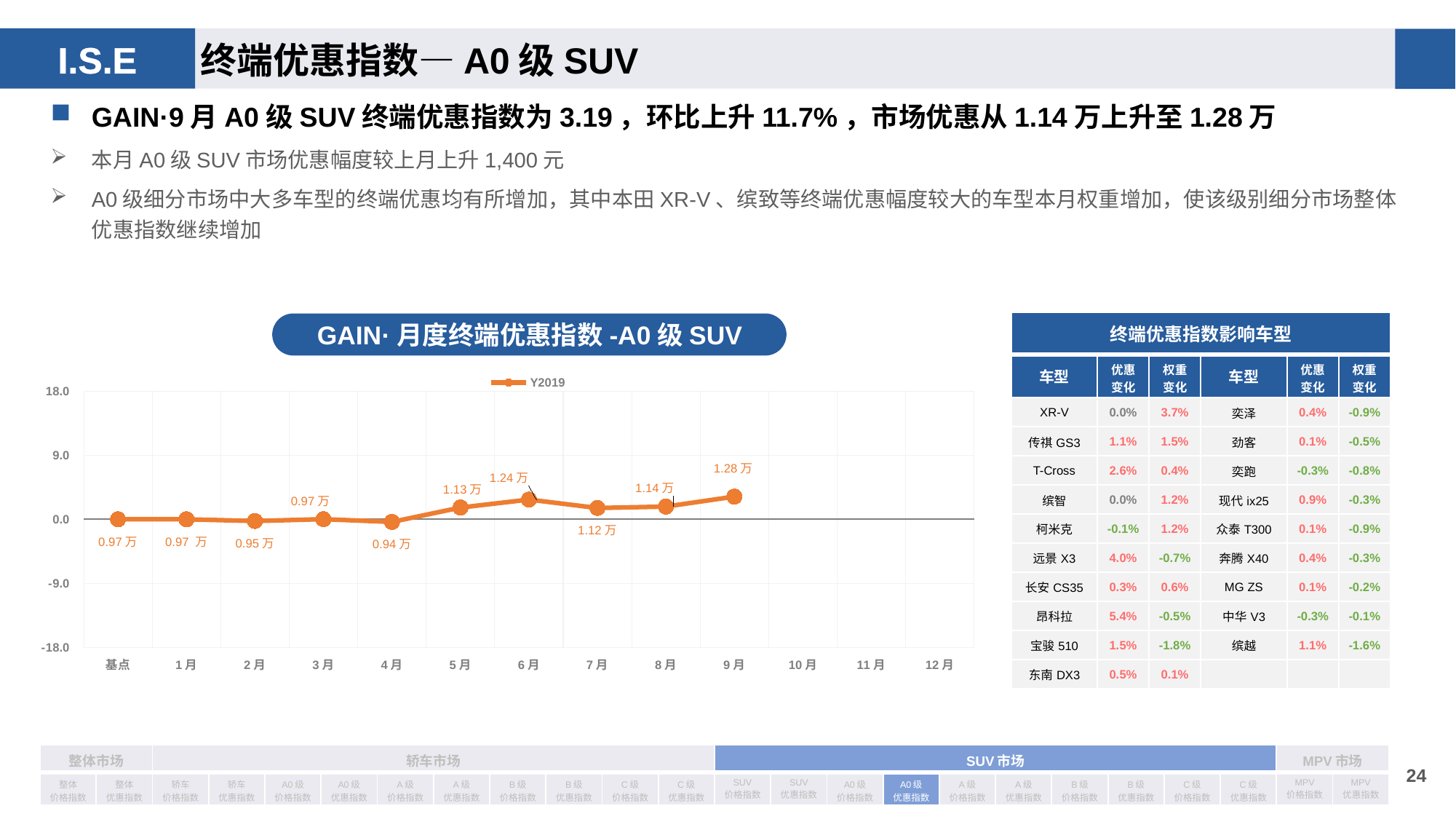

终端优惠指数—A0级SUV
GAIN·9月A0级SUV终端优惠指数为3.19，环比上升11.7%，市场优惠从1.14万上升至1.28万
本月A0级SUV市场优惠幅度较上月上升1,400元
A0级细分市场中大多车型的终端优惠均有所增加，其中本田XR-V、缤致等终端优惠幅度较大的车型本月权重增加，使该级别细分市场整体优惠指数继续增加
| 终端优惠指数影响车型 |  |  |  |  |  |
| --- | --- | --- | --- | --- | --- |
| 车型 | 优惠 变化 | 权重 变化 | 车型 | 优惠 变化 | 权重变化 |
| XR-V | 0.0% | 3.7% | 奕泽 | 0.4% | -0.9% |
| 传祺GS3 | 1.1% | 1.5% | 劲客 | 0.1% | -0.5% |
| T-Cross | 2.6% | 0.4% | 奕跑 | -0.3% | -0.8% |
| 缤智 | 0.0% | 1.2% | 现代ix25 | 0.9% | -0.3% |
| 柯米克 | -0.1% | 1.2% | 众泰T300 | 0.1% | -0.9% |
| 远景X3 | 4.0% | -0.7% | 奔腾X40 | 0.4% | -0.3% |
| 长安CS35 | 0.3% | 0.6% | MG ZS | 0.1% | -0.2% |
| 昂科拉 | 5.4% | -0.5% | 中华V3 | -0.3% | -0.1% |
| 宝骏510 | 1.5% | -1.8% | 缤越 | 1.1% | -1.6% |
| 东南DX3 | 0.5% | 0.1% |  |  |  |
GAIN·月度终端优惠指数-A0级SUV

### Chart

| Category | Y2019 |
|---|---|
| 基点 | 0.0 |
| 1月 | 0.0 |
| 2月 | -0.24 |
| 3月 | 0.02 |
| 4月 | -0.37 |
| 5月 | 1.65 |
| 6月 | 2.77 |
| 7月 | 1.59 |
| 8月 | 1.79 |
| 9月 | 3.19 |
| 10月 | None |
| 11月 | None |
| 12月 | None |
| 整体市场 |  | 轿车市场 |  |  |  |  |  |  |  |  |  | SUV市场 |  |  |  |  |  |  |  |  |  | MPV市场 |  |
| --- | --- | --- | --- | --- | --- | --- | --- | --- | --- | --- | --- | --- | --- | --- | --- | --- | --- | --- | --- | --- | --- | --- | --- |
| 整体 价格指数 | 整体 优惠指数 | 轿车 价格指数 | 轿车 优惠指数 | A0级 价格指数 | A0级 优惠指数 | A级 价格指数 | A级 优惠指数 | B级 价格指数 | B级 优惠指数 | C级 价格指数 | C级 优惠指数 | SUV 价格指数 | SUV 优惠指数 | A0级 价格指数 | A0级 优惠指数 | A级 价格指数 | A级 优惠指数 | B级 价格指数 | B级 优惠指数 | C级 价格指数 | C级 优惠指数 | MPV 价格指数 | MPV 优惠指数 |
24